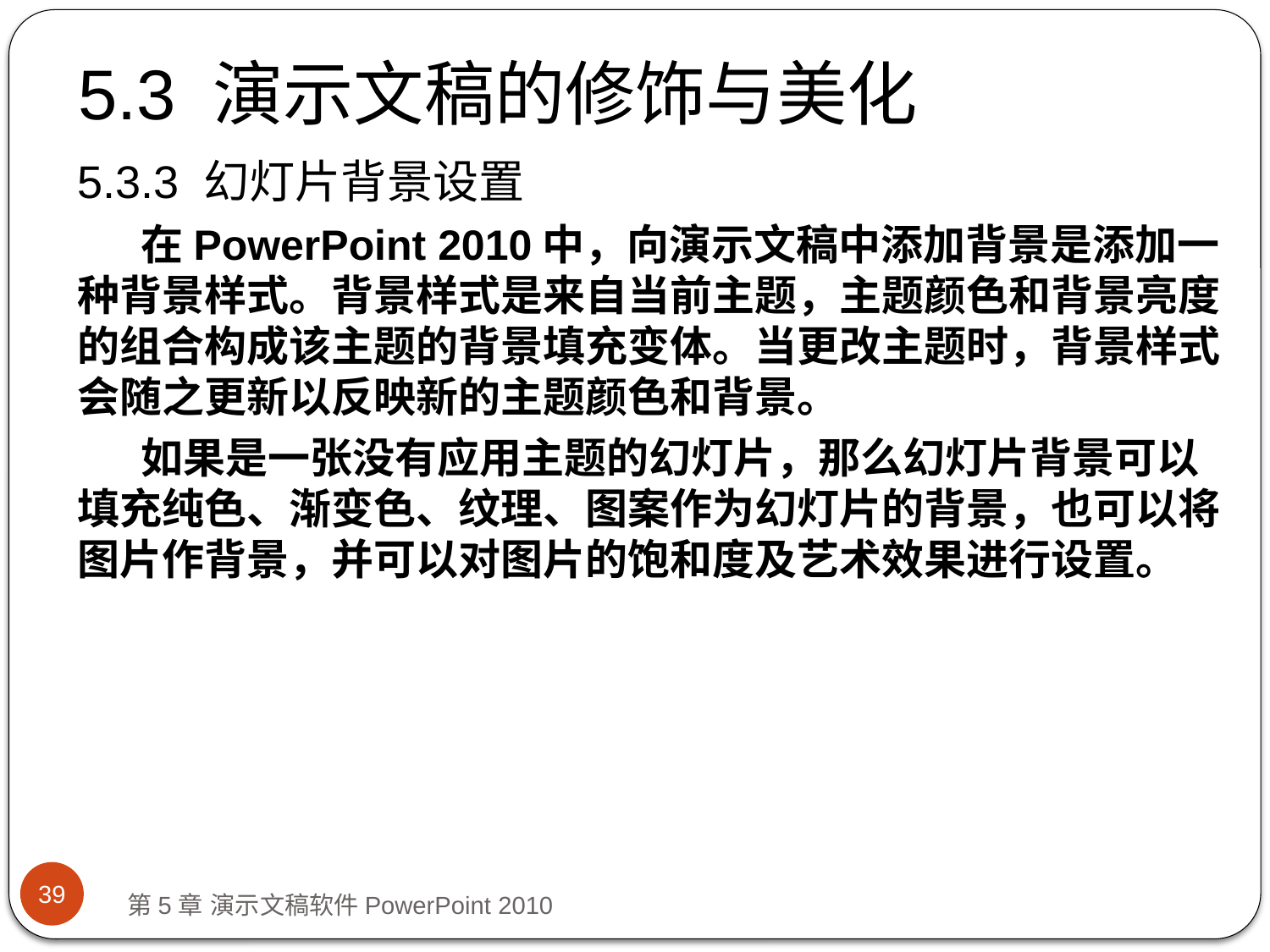

# 5.3 演示文稿的修饰与美化
5.3.3 幻灯片背景设置
在PowerPoint 2010中，向演示文稿中添加背景是添加一种背景样式。背景样式是来自当前主题，主题颜色和背景亮度的组合构成该主题的背景填充变体。当更改主题时，背景样式会随之更新以反映新的主题颜色和背景。
如果是一张没有应用主题的幻灯片，那么幻灯片背景可以填充纯色、渐变色、纹理、图案作为幻灯片的背景，也可以将图片作背景，并可以对图片的饱和度及艺术效果进行设置。

39
第5章 演示文稿软件PowerPoint 2010